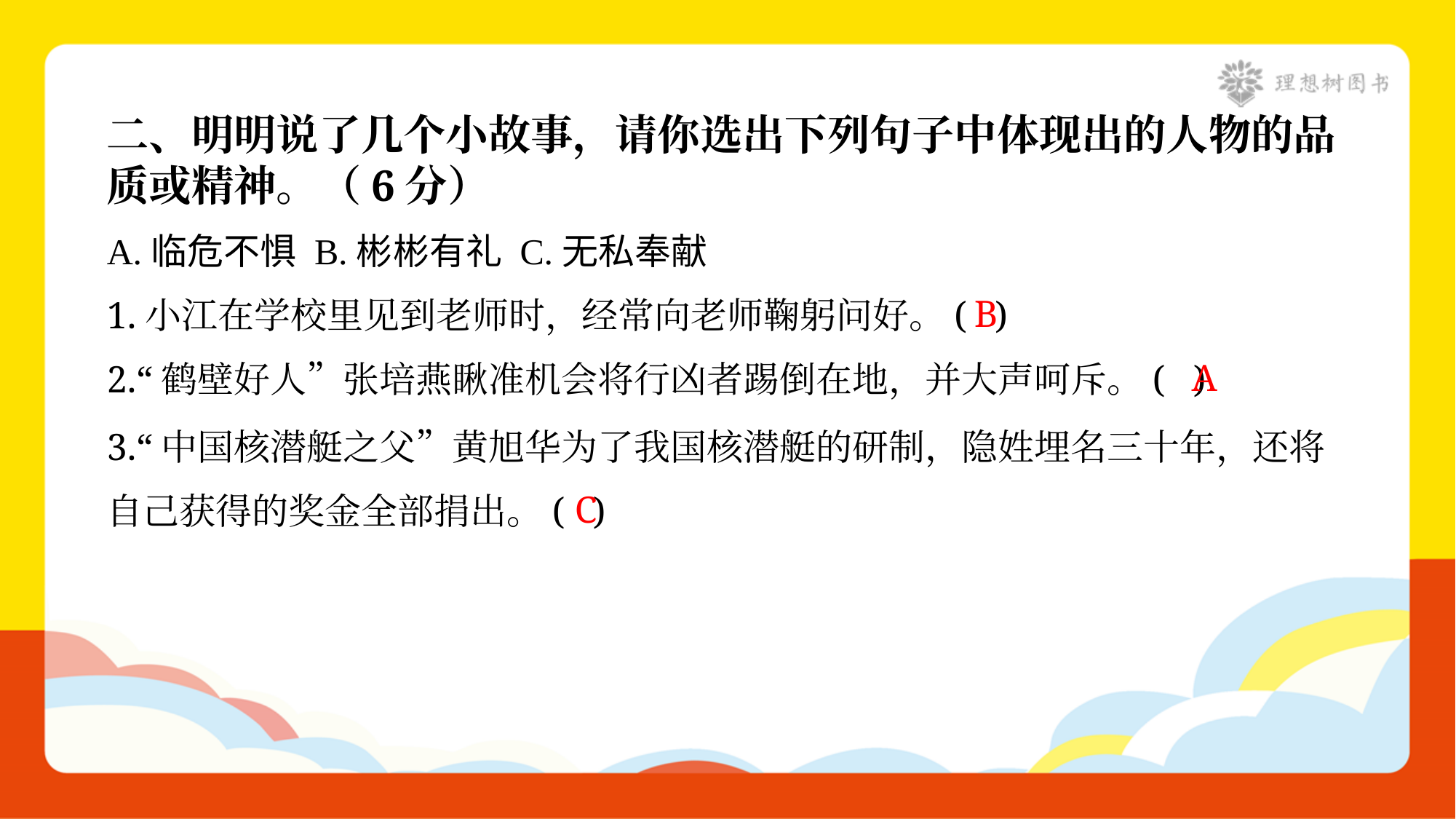

二、明明说了几个小故事，请你选出下列句子中体现出的人物的品
质或精神。（6分）
A.临危不惧 B.彬彬有礼 C.无私奉献
B
1.小江在学校里见到老师时，经常向老师鞠躬问好。(   )
A
2.“鹤壁好人”张培燕瞅准机会将行凶者踢倒在地，并大声呵斥。(   )
3.“中国核潜艇之父”黄旭华为了我国核潜艇的研制，隐姓埋名三十年，还将
自己获得的奖金全部捐出。(   )
C